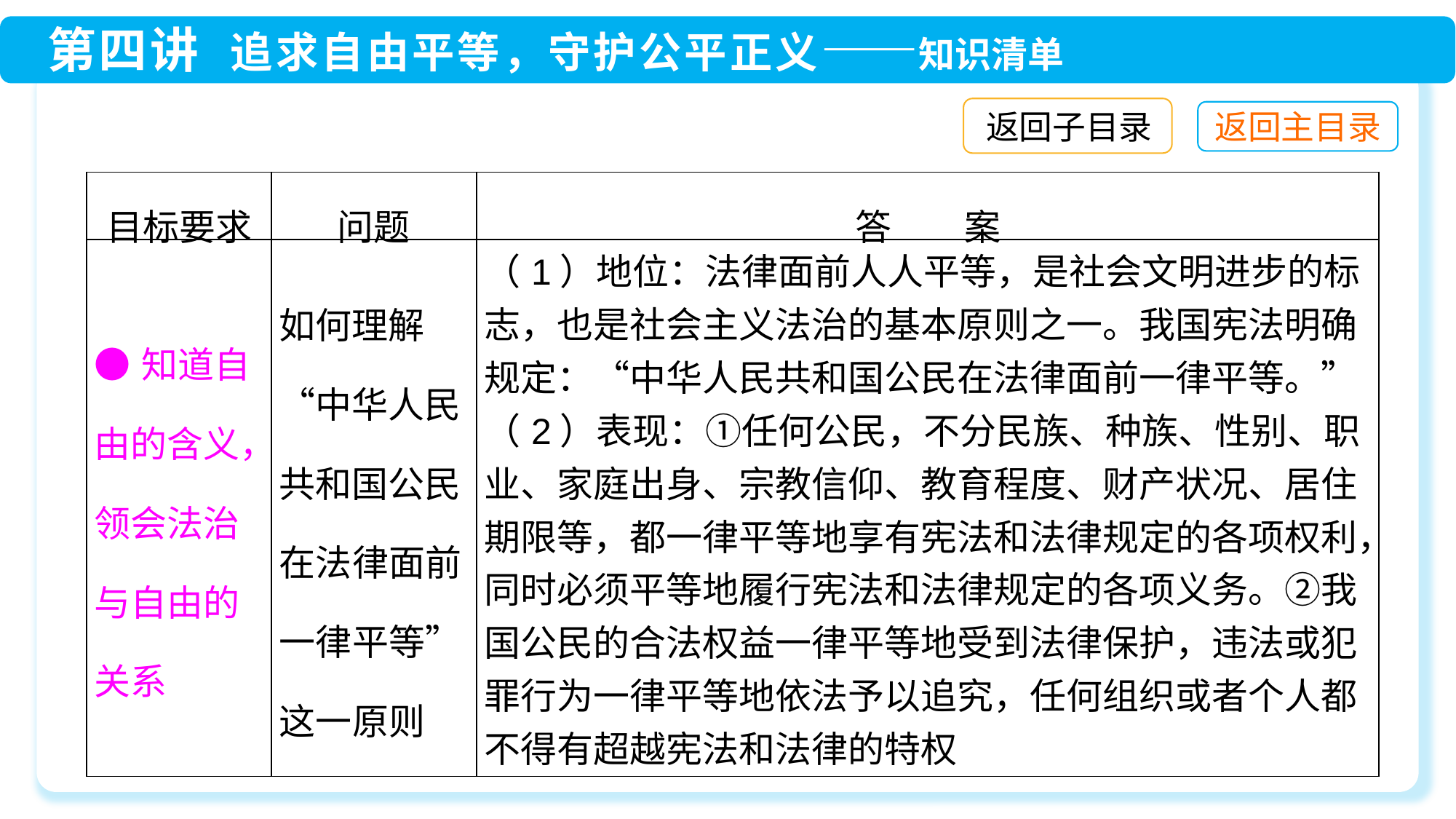

返回子目录
| 目标要求 | 问题 | 答　　案 |
| --- | --- | --- |
| ●知道自由的含义，领会法治与自由的关系 | 如何理解“中华人民共和国公民在法律面前一律平等”这一原则 | （1）地位：法律面前人人平等，是社会文明进步的标志，也是社会主义法治的基本原则之一。我国宪法明确规定：“中华人民共和国公民在法律面前一律平等。” （2）表现：①任何公民，不分民族、种族、性别、职业、家庭出身、宗教信仰、教育程度、财产状况、居住期限等，都一律平等地享有宪法和法律规定的各项权利，同时必须平等地履行宪法和法律规定的各项义务。②我国公民的合法权益一律平等地受到法律保护，违法或犯罪行为一律平等地依法予以追究，任何组织或者个人都不得有超越宪法和法律的特权 |